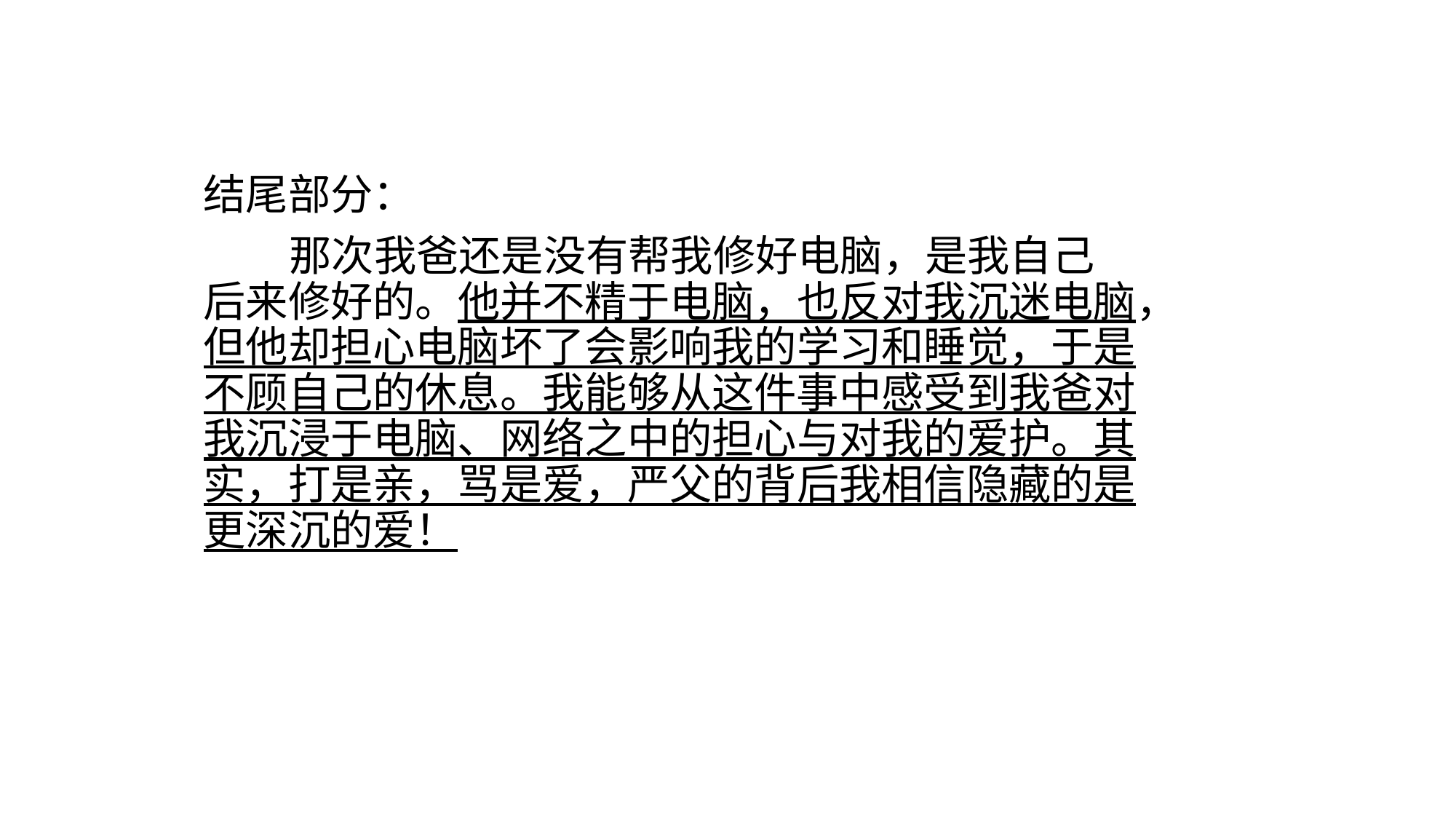

结尾部分：
        那次我爸还是没有帮我修好电脑，是我自己后来修好的。他并不精于电脑，也反对我沉迷电脑，但他却担心电脑坏了会影响我的学习和睡觉，于是不顾自己的休息。我能够从这件事中感受到我爸对我沉浸于电脑、网络之中的担心与对我的爱护。其实，打是亲，骂是爱，严父的背后我相信隐藏的是更深沉的爱！